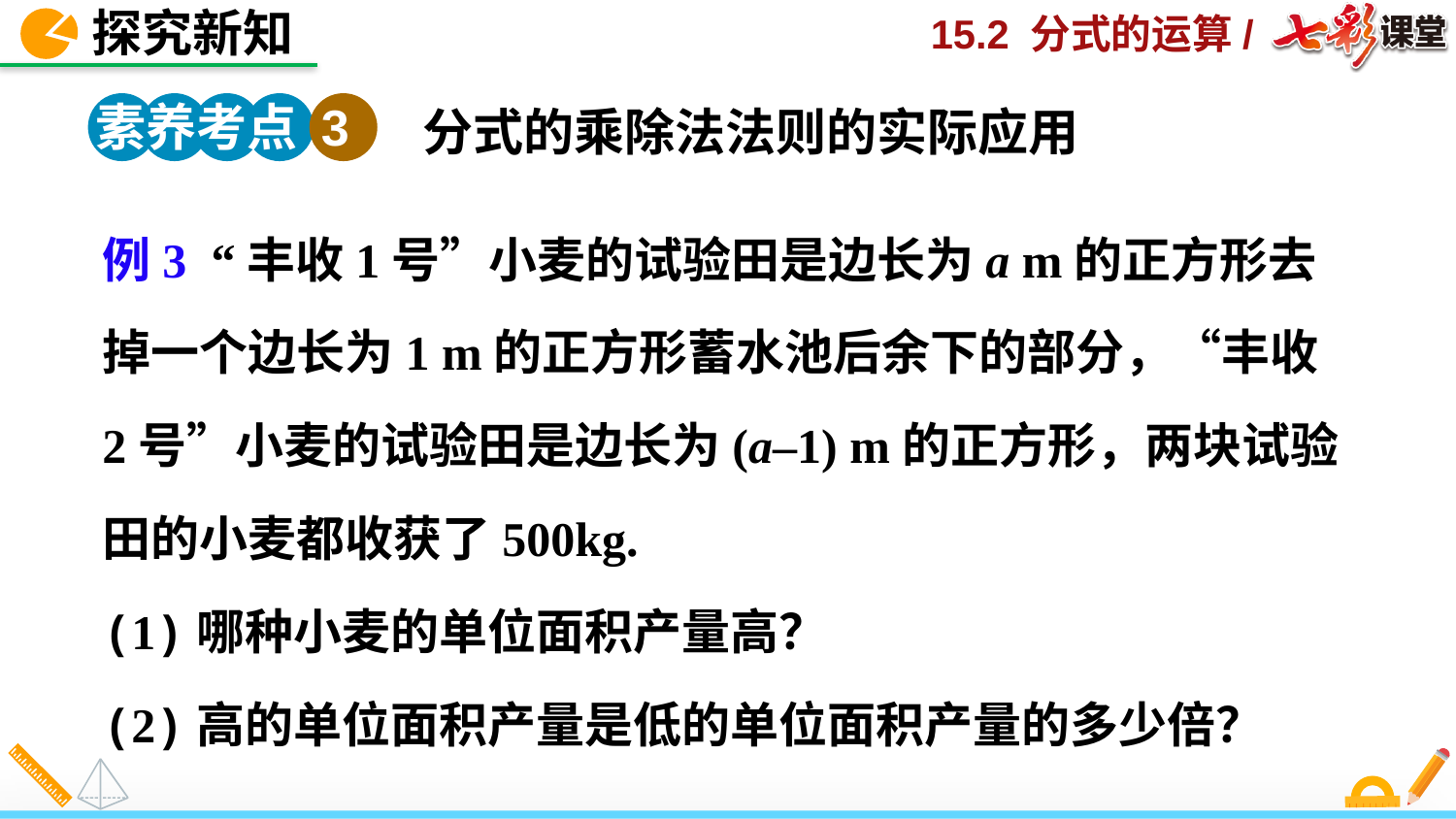

探究新知

素养考点 3

分式的乘除法法则的实际应用
例3  “丰收1号”小麦的试验田是边长为a m的正方形去掉一个边长为1 m的正方形蓄水池后余下的部分，“丰收2号”小麦的试验田是边长为(a–1) m的正方形，两块试验田的小麦都收获了500kg.
(1)哪种小麦的单位面积产量高？
(2)高的单位面积产量是低的单位面积产量的多少倍？